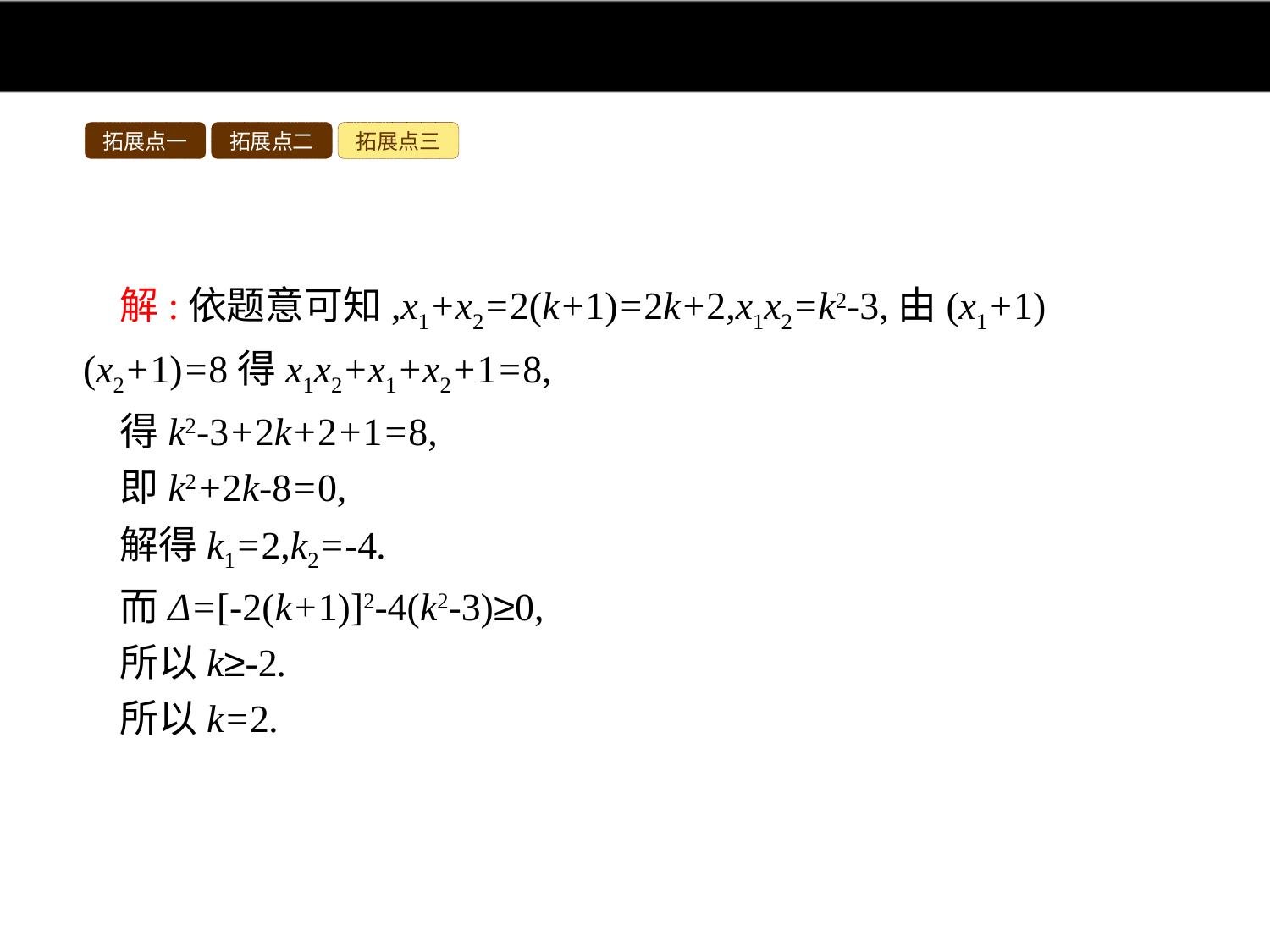

拓展点一
拓展点二
拓展点三
解:依题意可知,x1+x2=2(k+1)=2k+2,x1x2=k2-3,由(x1+1)(x2+1)=8得x1x2+x1+x2+1=8,
得k2-3+2k+2+1=8,
即k2+2k-8=0,
解得k1=2,k2=-4.
而Δ=[-2(k+1)]2-4(k2-3)≥0,
所以k≥-2.
所以k=2.